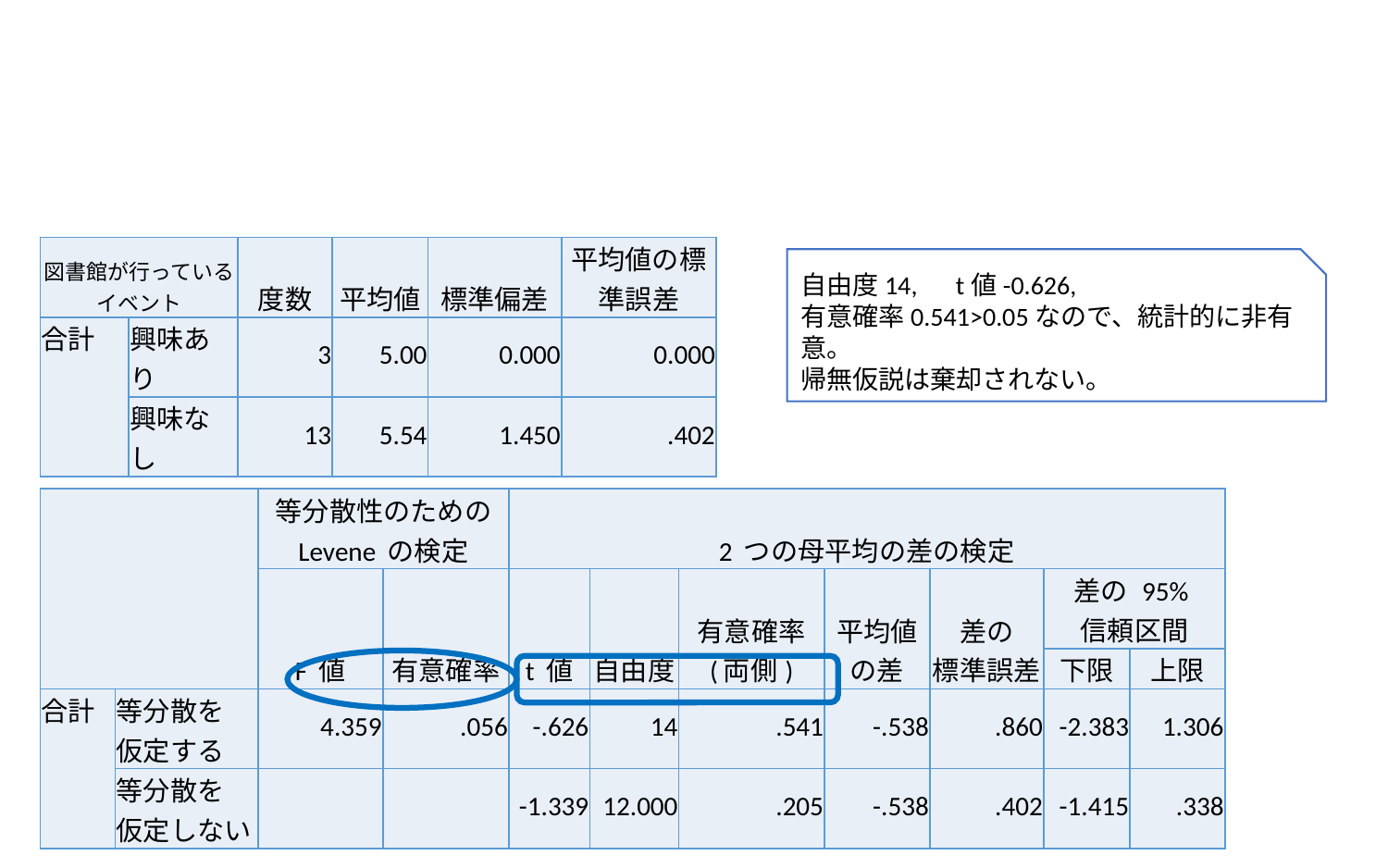

| 図書館が行っているイベント |  | 度数 | 平均値 | 標準偏差 | 平均値の標準誤差 |
| --- | --- | --- | --- | --- | --- |
| 合計 | 興味あり | 3 | 5.00 | 0.000 | 0.000 |
|  | 興味なし | 13 | 5.54 | 1.450 | .402 |
自由度14,　t値-0.626,
有意確率0.541>0.05なので、統計的に非有意。
帰無仮説は棄却されない。
|  |  | 等分散性のための Levene の検定 |  | 2 つの母平均の差の検定 |  |  |  |  |  |  |
| --- | --- | --- | --- | --- | --- | --- | --- | --- | --- | --- |
|  |  | F 値 | 有意確率 | t 値 | 自由度 | 有意確率 (両側) | 平均値の差 | 差の 標準誤差 | 差の 95% 信頼区間 |  |
|  |  |  |  |  |  |  |  |  | 下限 | 上限 |
| 合計 | 等分散を 仮定する | 4.359 | .056 | -.626 | 14 | .541 | -.538 | .860 | -2.383 | 1.306 |
|  | 等分散を 仮定しない |  |  | -1.339 | 12.000 | .205 | -.538 | .402 | -1.415 | .338 |